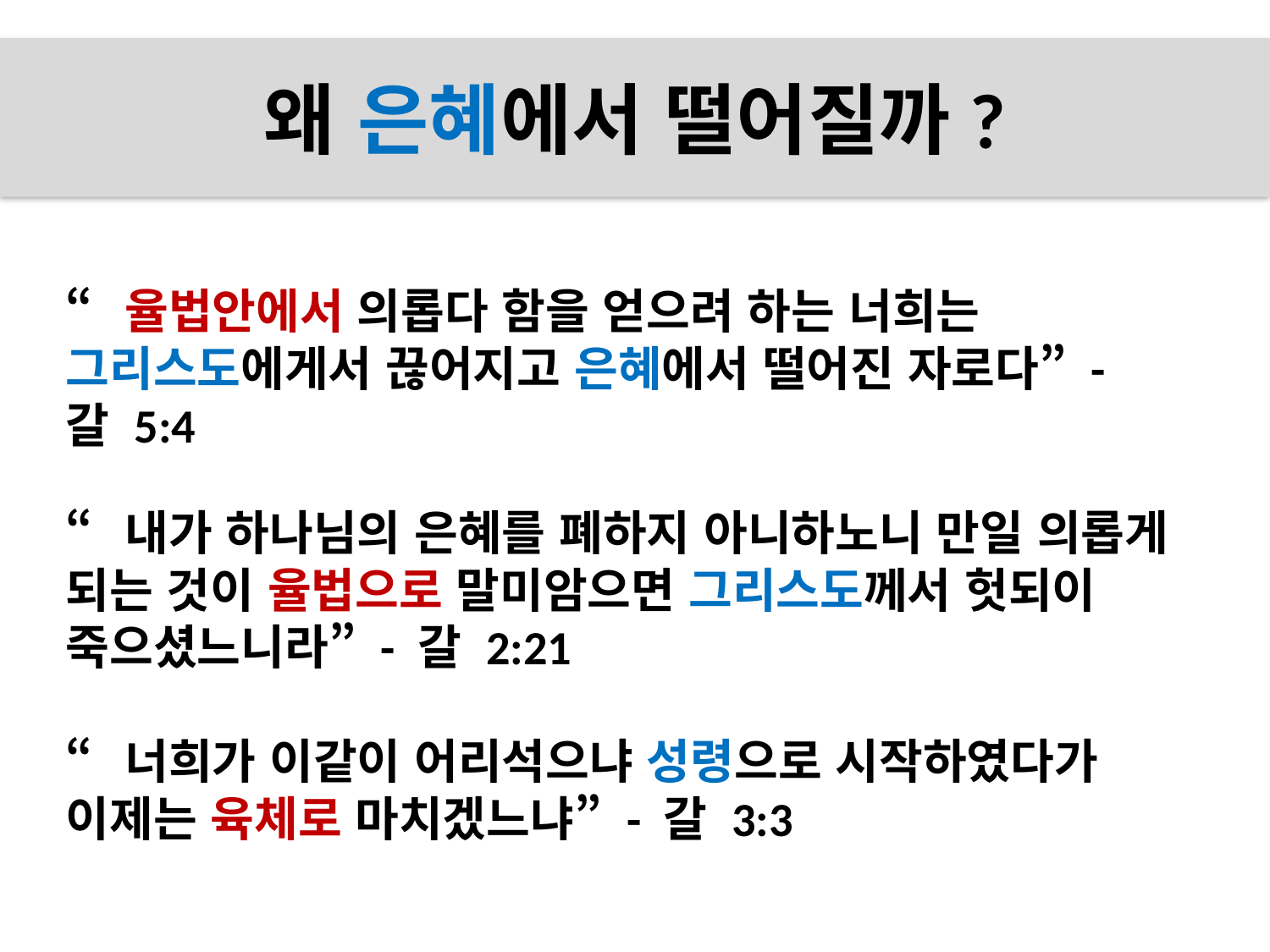

# 왜 은혜에서 떨어질까?
“율법안에서 의롭다 함을 얻으려 하는 너희는 그리스도에게서 끊어지고 은혜에서 떨어진 자로다” - 갈 5:4

“내가 하나님의 은혜를 폐하지 아니하노니 만일 의롭게 되는 것이 율법으로 말미암으면 그리스도께서 헛되이 죽으셨느니라” - 갈 2:21
“너희가 이같이 어리석으냐 성령으로 시작하였다가 이제는 육체로 마치겠느냐” - 갈 3:3